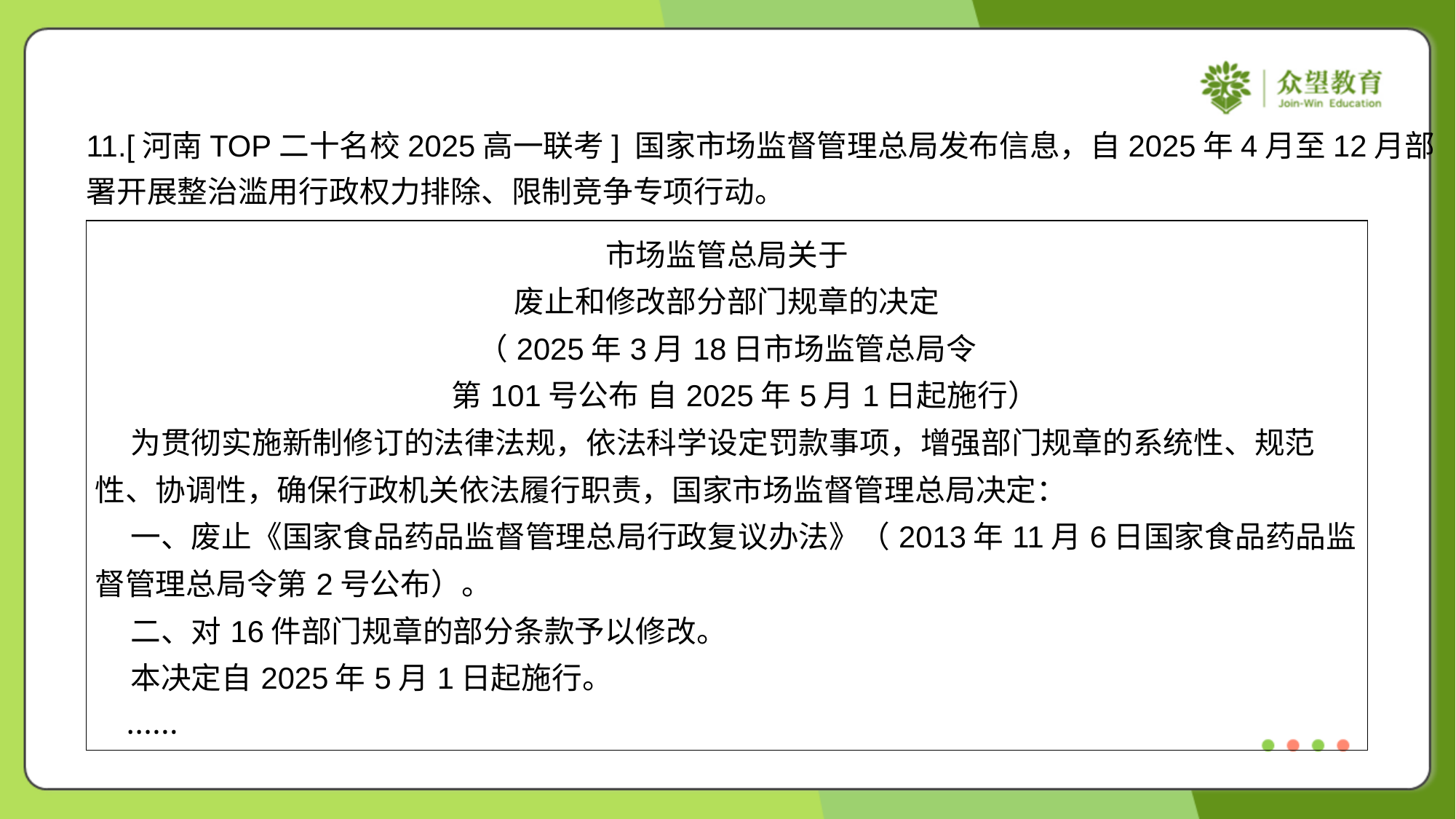

11.[河南TOP二十名校2025高一联考] 国家市场监督管理总局发布信息，自2025年4月至12月部
署开展整治滥用行政权力排除、限制竞争专项行动。
| 市场监管总局关于 废止和修改部分部门规章的决定 （2025年3月18日市场监管总局令 第101号公布 自2025年5月1日起施行） 为贯彻实施新制修订的法律法规，依法科学设定罚款事项，增强部门规章的系统性、规范 性、协调性，确保行政机关依法履行职责，国家市场监督管理总局决定： 一、废止《国家食品药品监督管理总局行政复议办法》（2013年11月6日国家食品药品监 督管理总局令第2号公布）。 二、对16件部门规章的部分条款予以修改。 本决定自2025年5月1日起施行。 …… |
| --- |